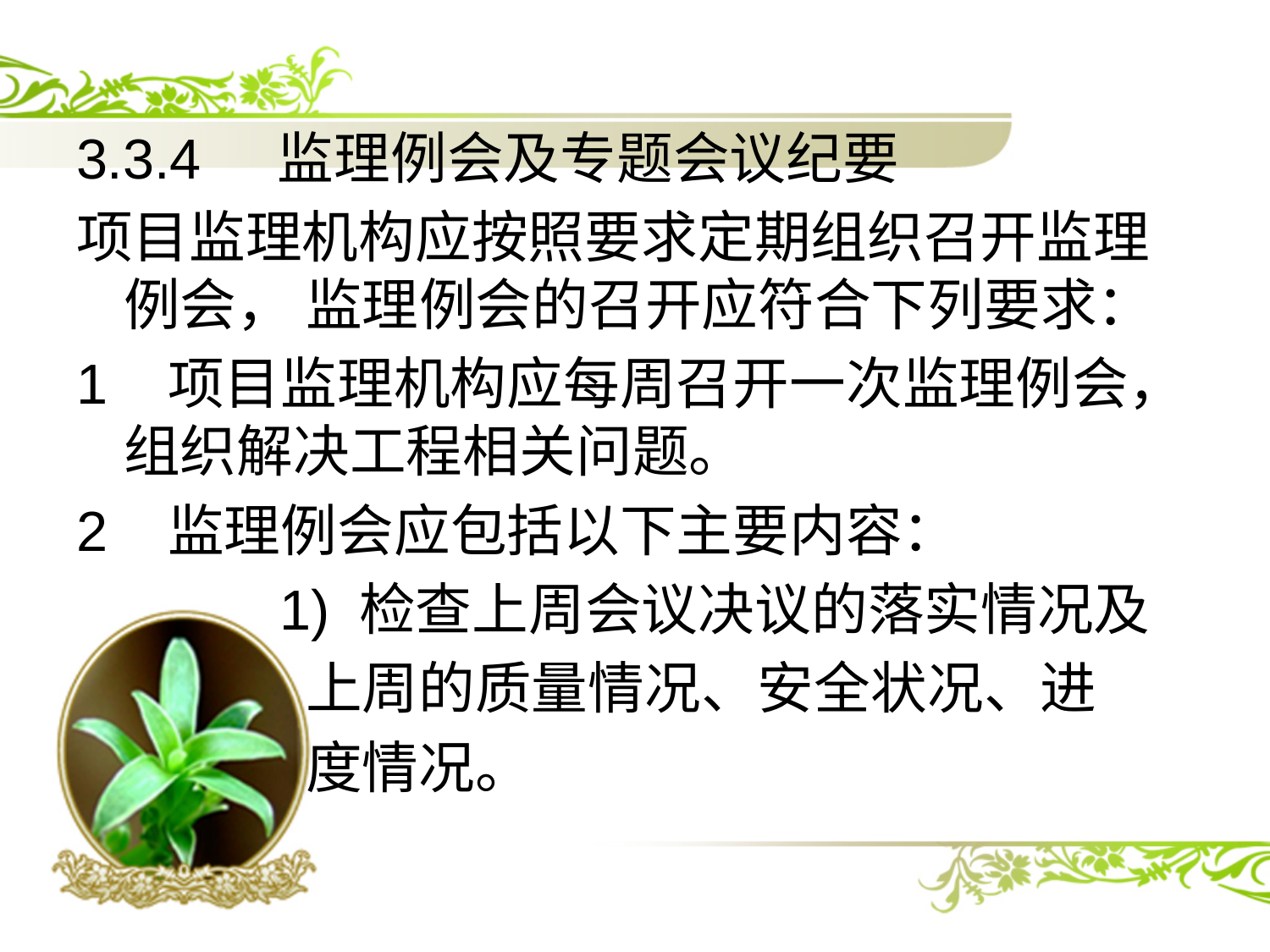

3.3.4    监理例会及专题会议纪要
项目监理机构应按照要求定期组织召开监理例会， 监理例会的召开应符合下列要求：
1   项目监理机构应每周召开一次监理例会，组织解决工程相关问题。
2   监理例会应包括以下主要内容：
             1) 检查上周会议决议的落实情况及
                 上周的质量情况、安全状况、进
                 度情况。